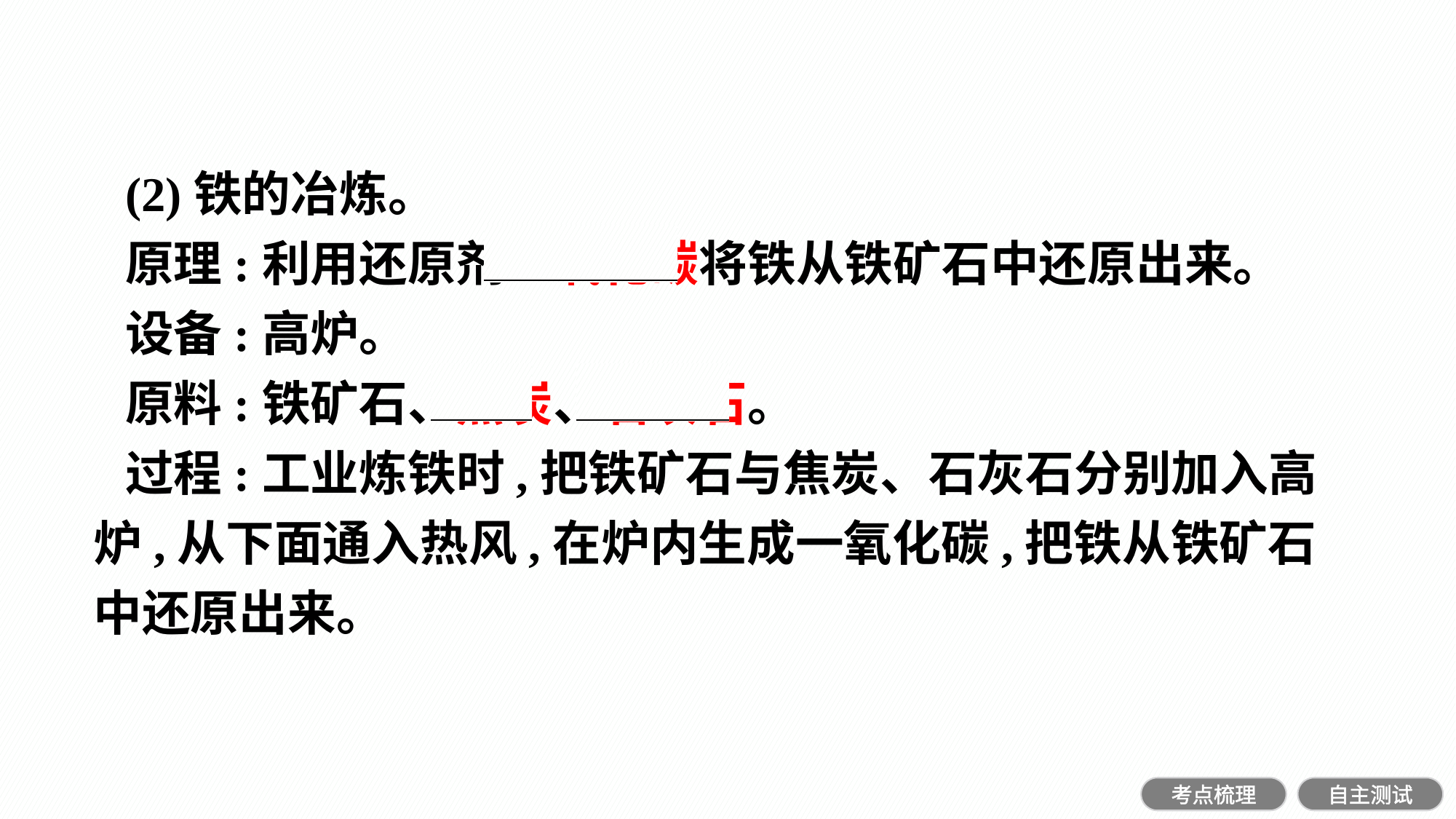

(2)铁的冶炼。
原理:利用还原剂一氧化碳将铁从铁矿石中还原出来。
设备:高炉。
原料:铁矿石、焦炭、石灰石。
过程:工业炼铁时,把铁矿石与焦炭、石灰石分别加入高炉,从下面通入热风,在炉内生成一氧化碳,把铁从铁矿石中还原出来。